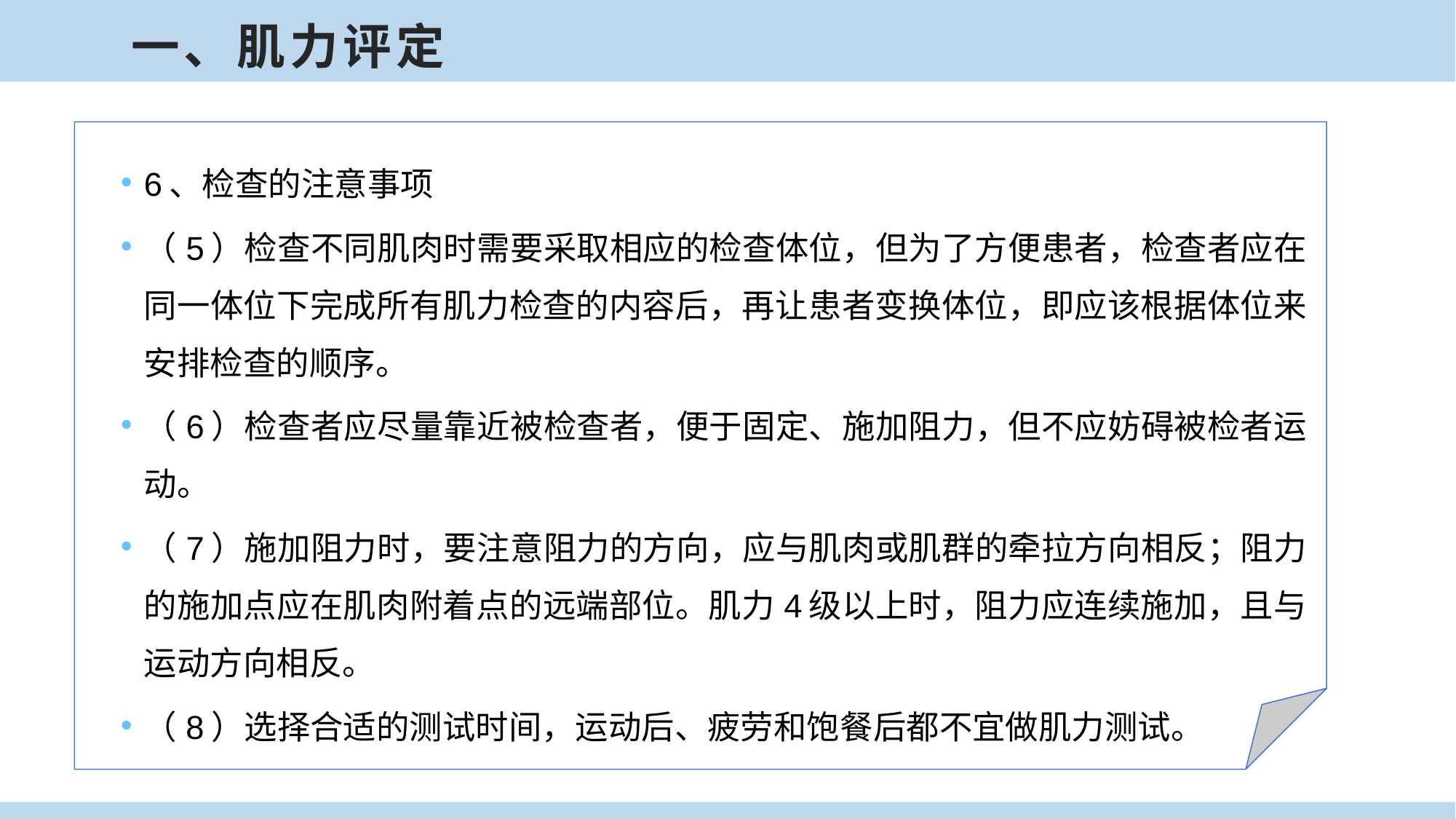

一、肌力评定

6、检查的注意事项
（5）检查不同肌肉时需要采取相应的检查体位，但为了方便患者，检查者应在同一体位下完成所有肌力检查的内容后，再让患者变换体位，即应该根据体位来安排检查的顺序。
（6）检查者应尽量靠近被检查者，便于固定、施加阻力，但不应妨碍被检者运动。
（7）施加阻力时，要注意阻力的方向，应与肌肉或肌群的牵拉方向相反；阻力的施加点应在肌肉附着点的远端部位。肌力4级以上时，阻力应连续施加，且与运动方向相反。
（8）选择合适的测试时间，运动后、疲劳和饱餐后都不宜做肌力测试。